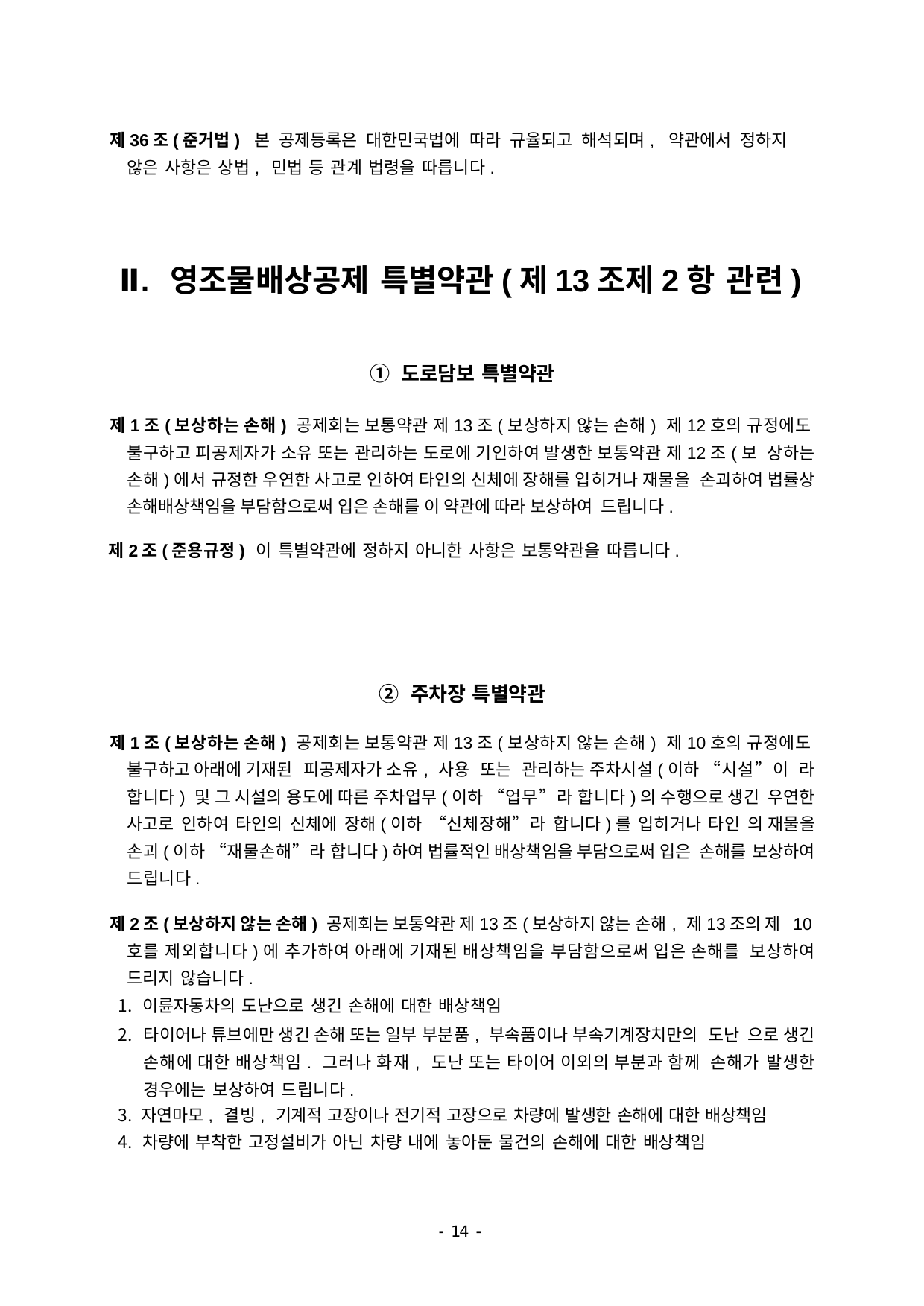

제36조(준거법) 본 공제등록은 대한민국법에 따라 규율되고 해석되며, 약관에서 정하지  않은 사항은 상법, 민법 등 관계 법령을 따릅니다.
Ⅱ. 영조물배상공제 특별약관(제13조제2항 관련)
① 도로담보 특별약관

제1조(보상하는 손해) 공제회는 보통약관 제13조(보상하지 않는 손해) 제12호의 규정에도  불구하고 피공제자가 소유 또는 관리하는 도로에 기인하여 발생한 보통약관 제12조(보  상하는 손해)에서 규정한 우연한 사고로 인하여 타인의 신체에 장해를 입히거나 재물을  손괴하여 법률상 손해배상책임을 부담함으로써 입은 손해를 이 약관에 따라 보상하여  드립니다.

제2조(준용규정) 이 특별약관에 정하지 아니한 사항은 보통약관을 따릅니다.
② 주차장 특별약관

제1조(보상하는 손해) 공제회는 보통약관 제13조(보상하지 않는 손해) 제10호의 규정에도  불구하고 아래에 기재된 피공제자가 소유, 사용 또는 관리하는 주차시설(이하 “시설”이  라 합니다) 및 그 시설의 용도에 따른 주차업무(이하 “업무”라 합니다)의 수행으로 생긴  우연한 사고로 인하여 타인의 신체에 장해(이하 “신체장해”라 합니다)를 입히거나 타인  의 재물을 손괴(이하 “재물손해”라 합니다)하여 법률적인 배상책임을 부담으로써 입은  손해를 보상하여 드립니다.

제2조(보상하지 않는 손해) 공제회는 보통약관 제13조(보상하지 않는 손해, 제13조의 제  10호를 제외합니다)에 추가하여 아래에 기재된 배상책임을 부담함으로써 입은 손해를  보상하여 드리지 않습니다.
이륜자동차의 도난으로 생긴 손해에 대한 배상책임
타이어나 튜브에만 생긴 손해 또는 일부 부분품, 부속품이나 부속기계장치만의 도난  으로 생긴 손해에 대한 배상책임. 그러나 화재, 도난 또는 타이어 이외의 부분과 함께  손해가 발생한 경우에는 보상하여 드립니다.
자연마모, 결빙, 기계적 고장이나 전기적 고장으로 차량에 발생한 손해에 대한 배상책임
차량에 부착한 고정설비가 아닌 차량 내에 놓아둔 물건의 손해에 대한 배상책임
- 14 -